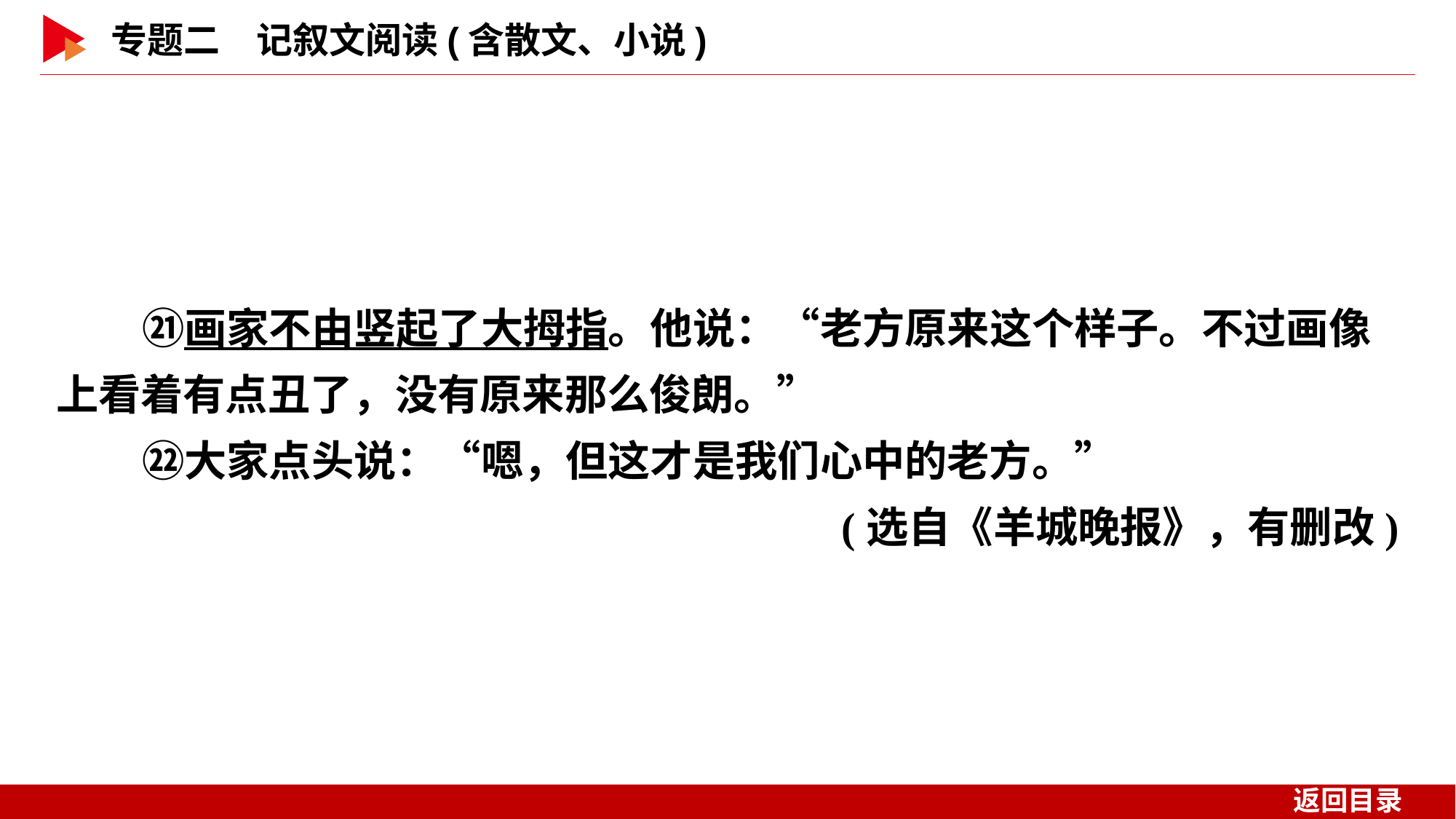

㉑画家不由竖起了大拇指。他说：“老方原来这个样子。不过画像上看着有点丑了，没有原来那么俊朗。”
㉒大家点头说：“嗯，但这才是我们心中的老方。”
(选自《羊城晚报》，有删改)